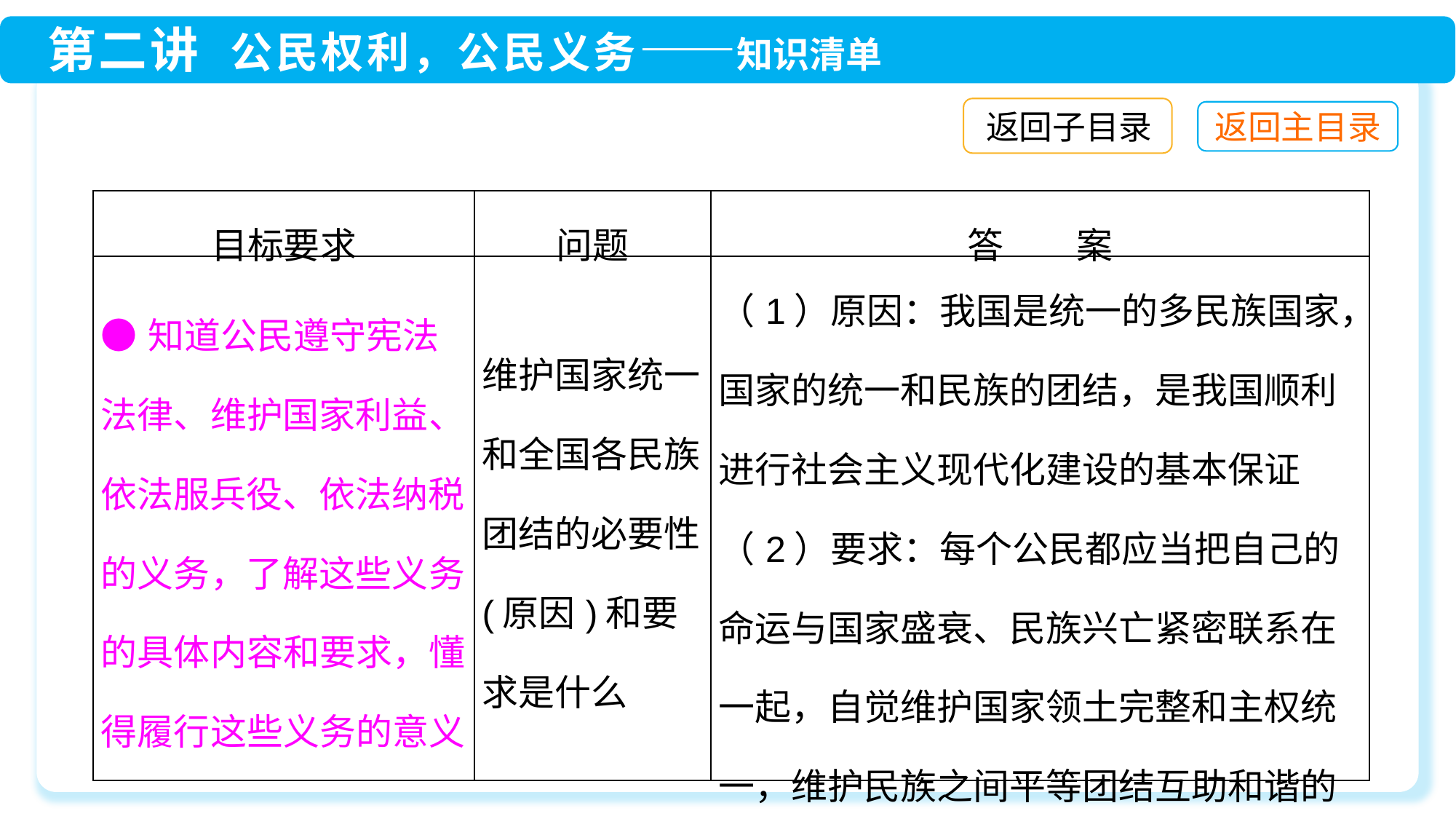

返回子目录
| 目标要求 | 问题 | 答　　案 |
| --- | --- | --- |
| ●知道公民遵守宪法法律、维护国家利益、依法服兵役、依法纳税的义务，了解这些义务的具体内容和要求，懂得履行这些义务的意义 | 维护国家统一和全国各民族团结的必要性(原因)和要求是什么 | （1）原因：我国是统一的多民族国家，国家的统一和民族的团结，是我国顺利进行社会主义现代化建设的基本保证 （2）要求：每个公民都应当把自己的命运与国家盛衰、民族兴亡紧密联系在一起，自觉维护国家领土完整和主权统一，维护民族之间平等团结互助和谐的关系 |